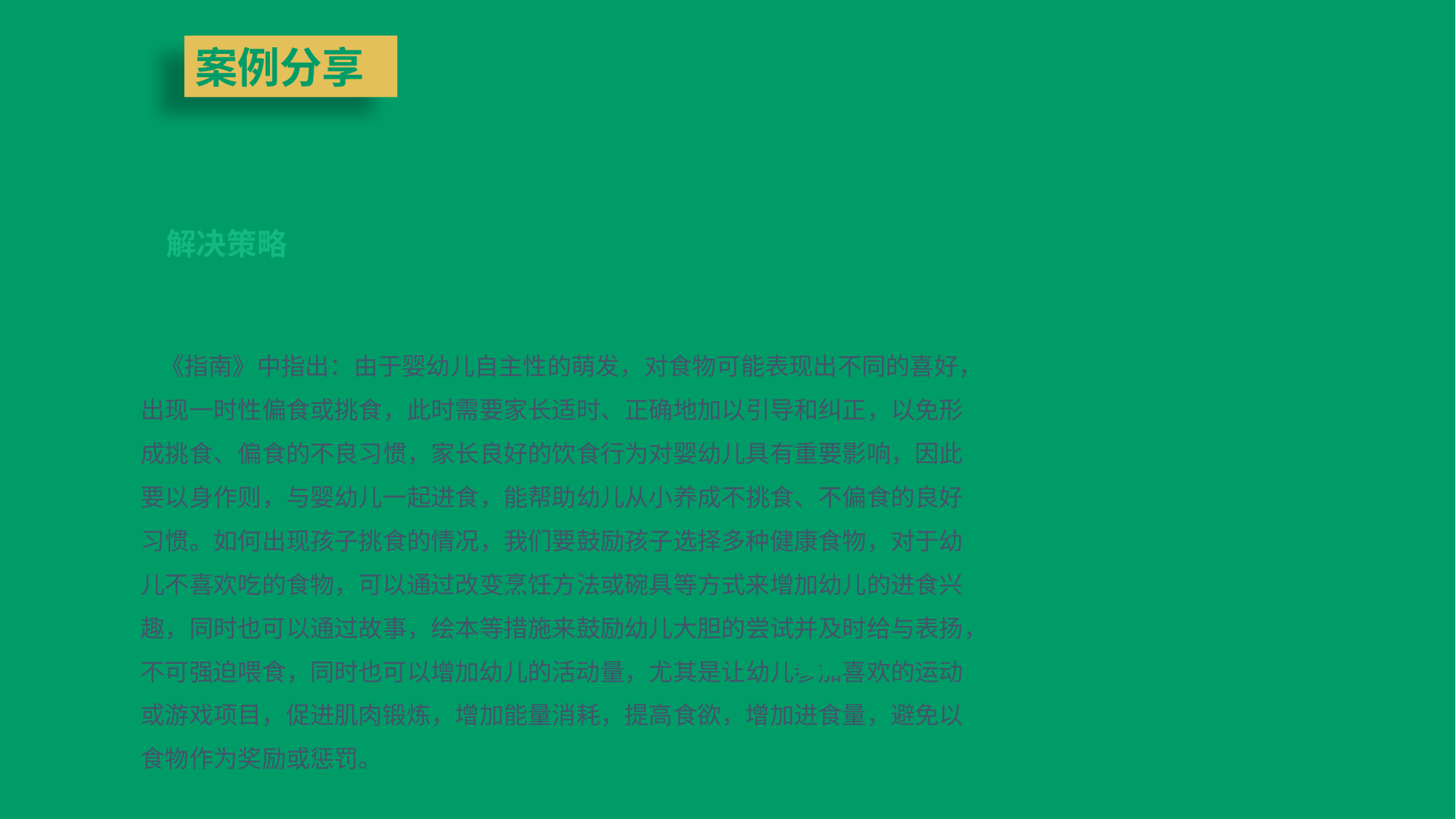

案例分享
解决策略

   《指南》中指出：由于婴幼儿自主性的萌发，对食物可能表现出不同的喜好，出现一时性偏食或挑食，此时需要家长适时、正确地加以引导和纠正，以免形成挑食、偏食的不良习惯，家长良好的饮食行为对婴幼儿具有重要影响，因此要以身作则，与婴幼儿一起进食，能帮助幼儿从小养成不挑食、不偏食的良好习惯。如何出现孩子挑食的情况，我们要鼓励孩子选择多种健康食物，对于幼儿不喜欢吃的食物，可以通过改变烹饪方法或碗具等方式来增加幼儿的进食兴趣，同时也可以通过故事，绘本等措施来鼓励幼儿大胆的尝试并及时给与表扬，不可强迫喂食，同时也可以增加幼儿的活动量，尤其是让幼儿参加喜欢的运动或游戏项目，促进肌肉锻炼，增加能量消耗，提高食欲，增加进食量，避免以食物作为奖励或惩罚。

INDUCTION TRAINING